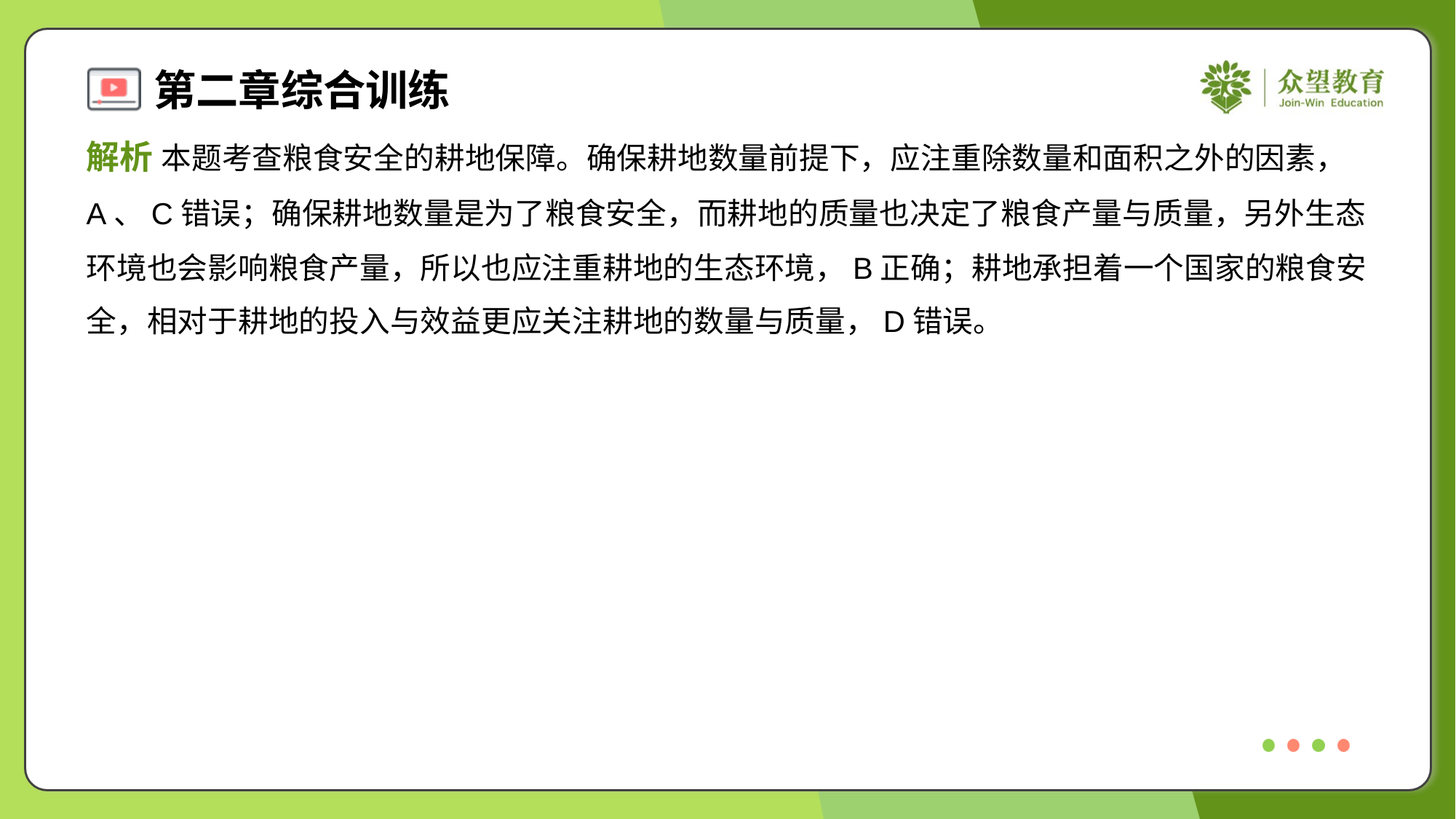

解析 本题考查粮食安全的耕地保障。确保耕地数量前提下，应注重除数量和面积之外的因素，
A、C错误；确保耕地数量是为了粮食安全，而耕地的质量也决定了粮食产量与质量，另外生态
环境也会影响粮食产量，所以也应注重耕地的生态环境，B正确；耕地承担着一个国家的粮食安
全，相对于耕地的投入与效益更应关注耕地的数量与质量，D错误。